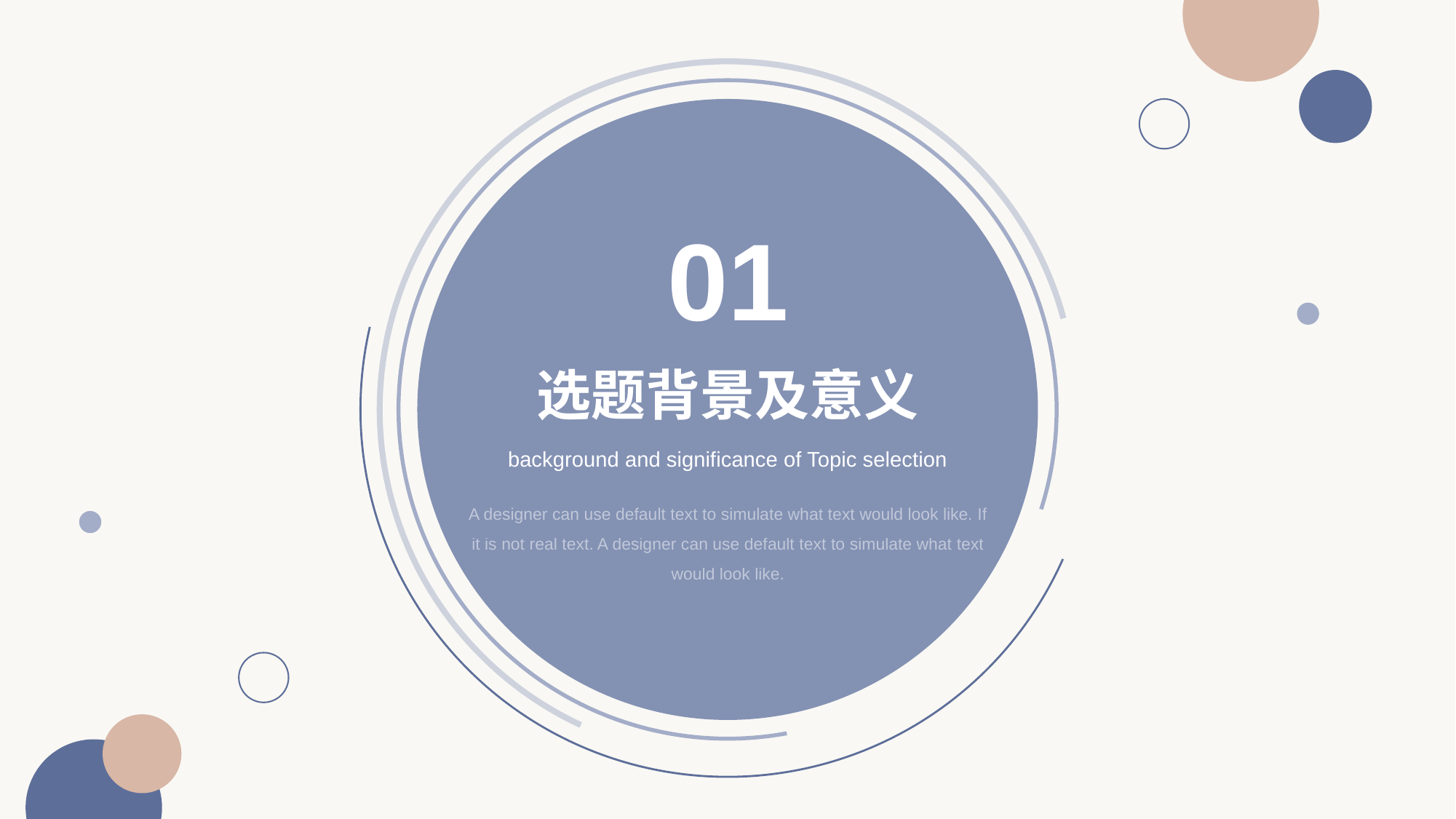

01

选题背景及意义
background and significance of Topic selection
A designer can use default text to simulate what text would look like. If it is not real text. A designer can use default text to simulate what text would look like.